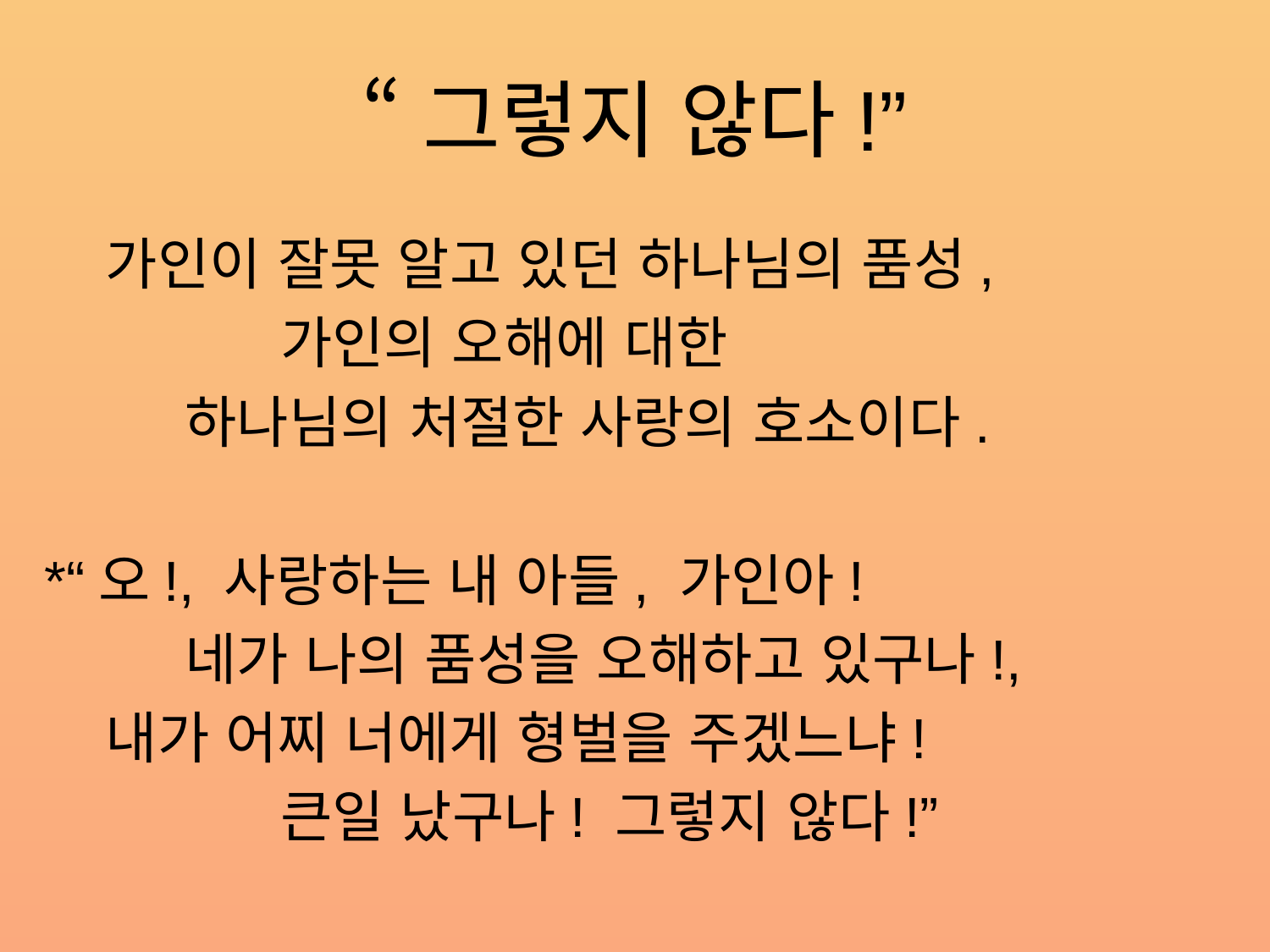

# “그렇지 않다!”
     가인이 잘못 알고 있던 하나님의 품성,
                가인의 오해에 대한
          하나님의 처절한 사랑의 호소이다.

  *“오!, 사랑하는 내 아들, 가인아!
          네가 나의 품성을 오해하고 있구나!,
     내가 어찌 너에게 형벌을 주겠느냐!
                큰일 났구나! 그렇지 않다!”